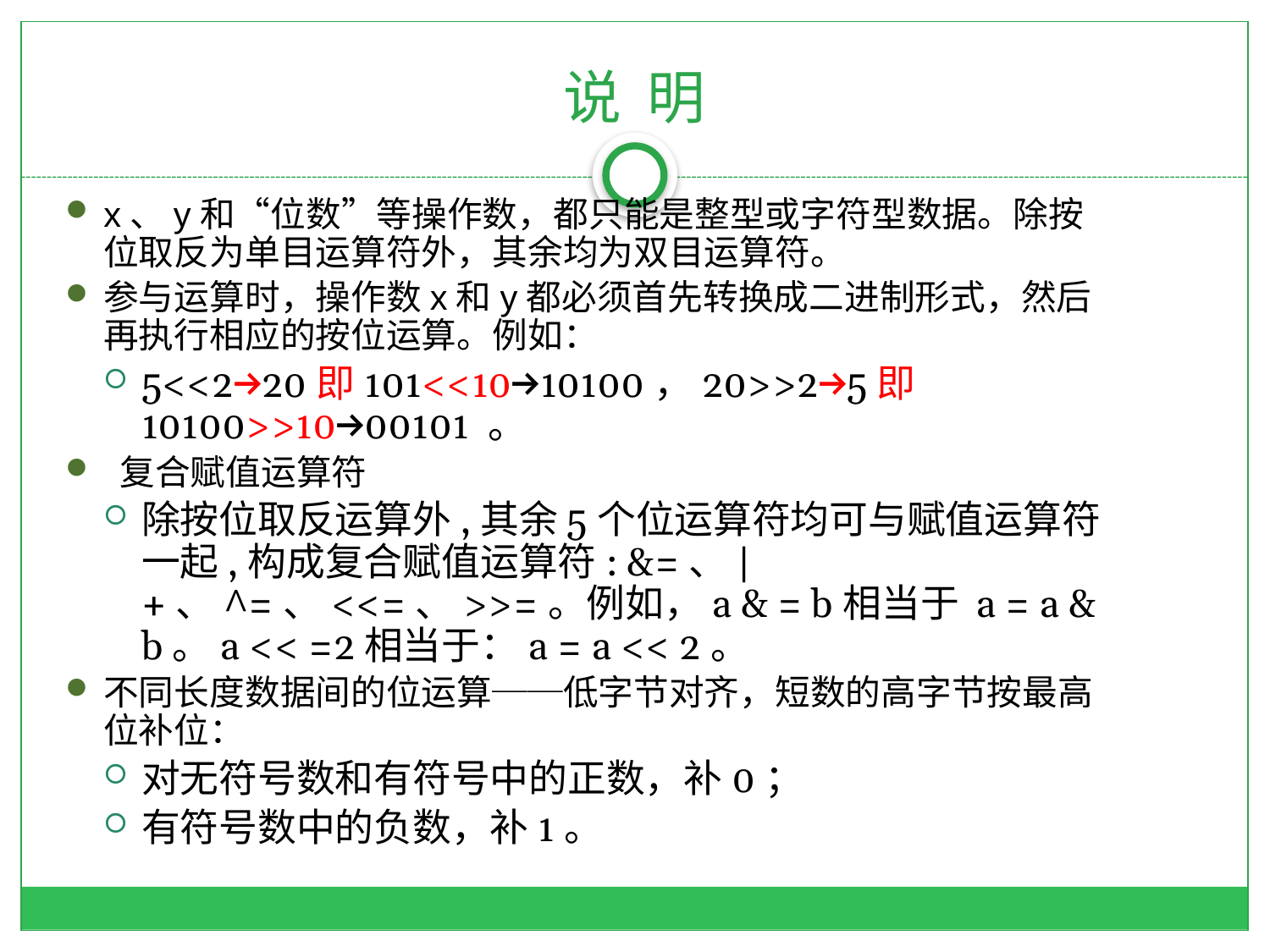

# 说  明
x、y和“位数”等操作数，都只能是整型或字符型数据。除按位取反为单目运算符外，其余均为双目运算符。
参与运算时，操作数x和y都必须首先转换成二进制形式，然后再执行相应的按位运算。例如：
5<<2→20即101<<10→10100，20>>2→5即10100>>10→00101 。
 复合赋值运算符
除按位取反运算外,其余5个位运算符均可与赋值运算符一起,构成复合赋值运算符: &=、|+、^=、<<=、>>=。例如，a & = b相当于 a = a & b。a << =2相当于：a = a << 2。
不同长度数据间的位运算──低字节对齐，短数的高字节按最高位补位：
对无符号数和有符号中的正数，补0；
有符号数中的负数，补1。